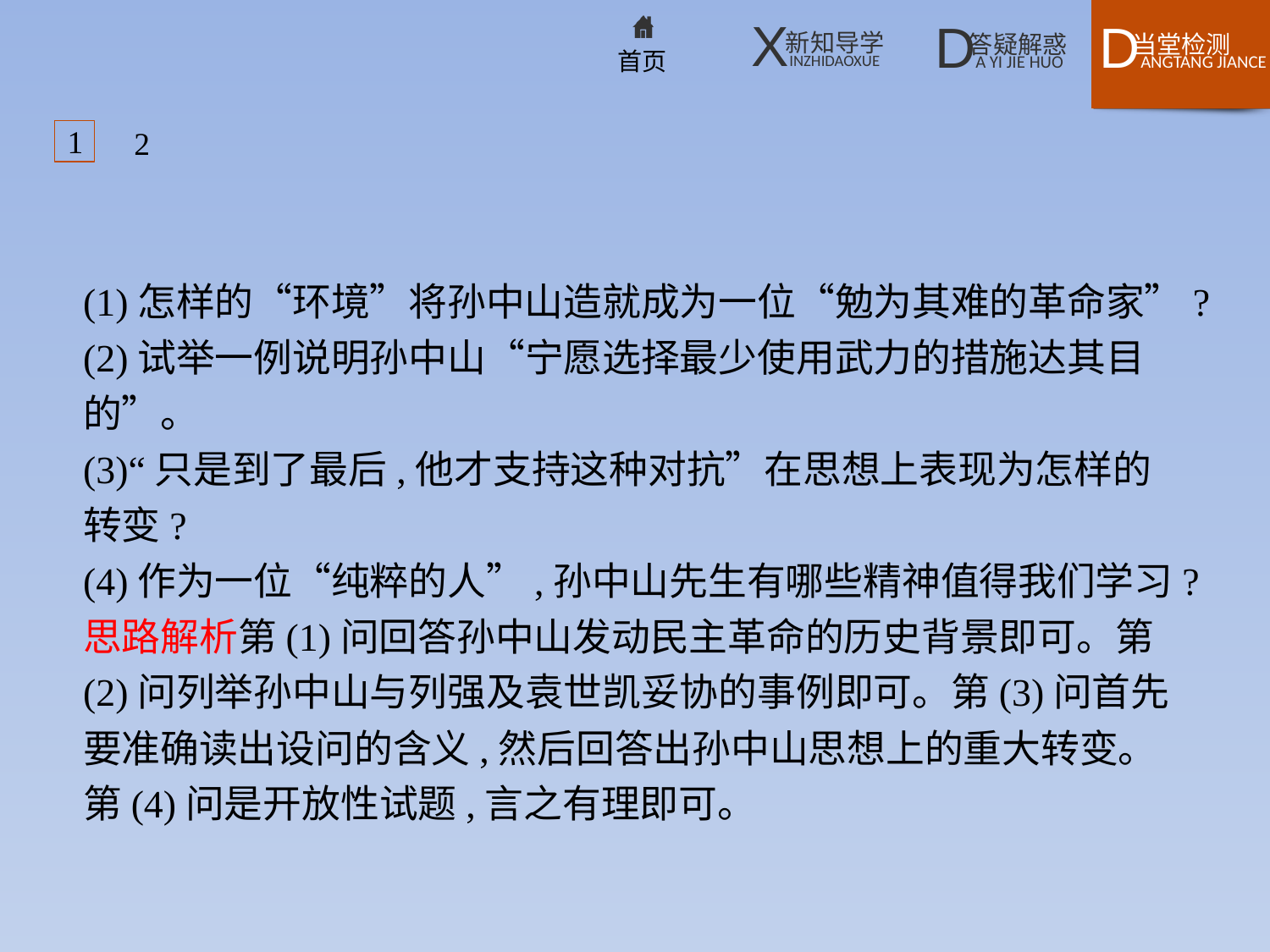

1
2
(1)怎样的“环境”将孙中山造就成为一位“勉为其难的革命家”?
(2)试举一例说明孙中山“宁愿选择最少使用武力的措施达其目的”。
(3)“只是到了最后,他才支持这种对抗”在思想上表现为怎样的转变?
(4)作为一位“纯粹的人”,孙中山先生有哪些精神值得我们学习?
思路解析第(1)问回答孙中山发动民主革命的历史背景即可。第(2)问列举孙中山与列强及袁世凯妥协的事例即可。第(3)问首先要准确读出设问的含义,然后回答出孙中山思想上的重大转变。第(4)问是开放性试题,言之有理即可。